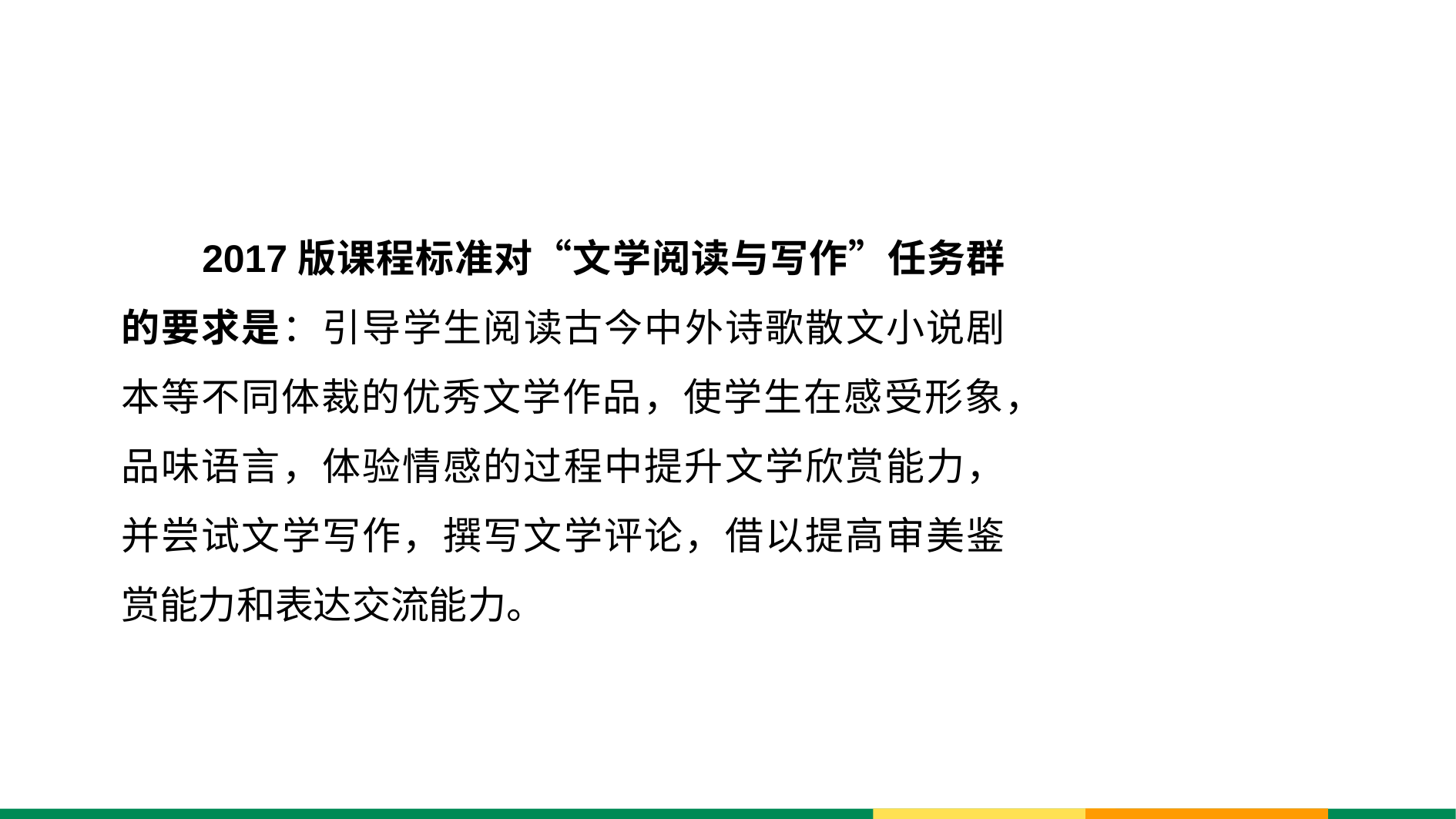

2017版课程标准对“文学阅读与写作”任务群的要求是：引导学生阅读古今中外诗歌散文小说剧本等不同体裁的优秀文学作品，使学生在感受形象，品味语言，体验情感的过程中提升文学欣赏能力，并尝试文学写作，撰写文学评论，借以提高审美鉴赏能力和表达交流能力。